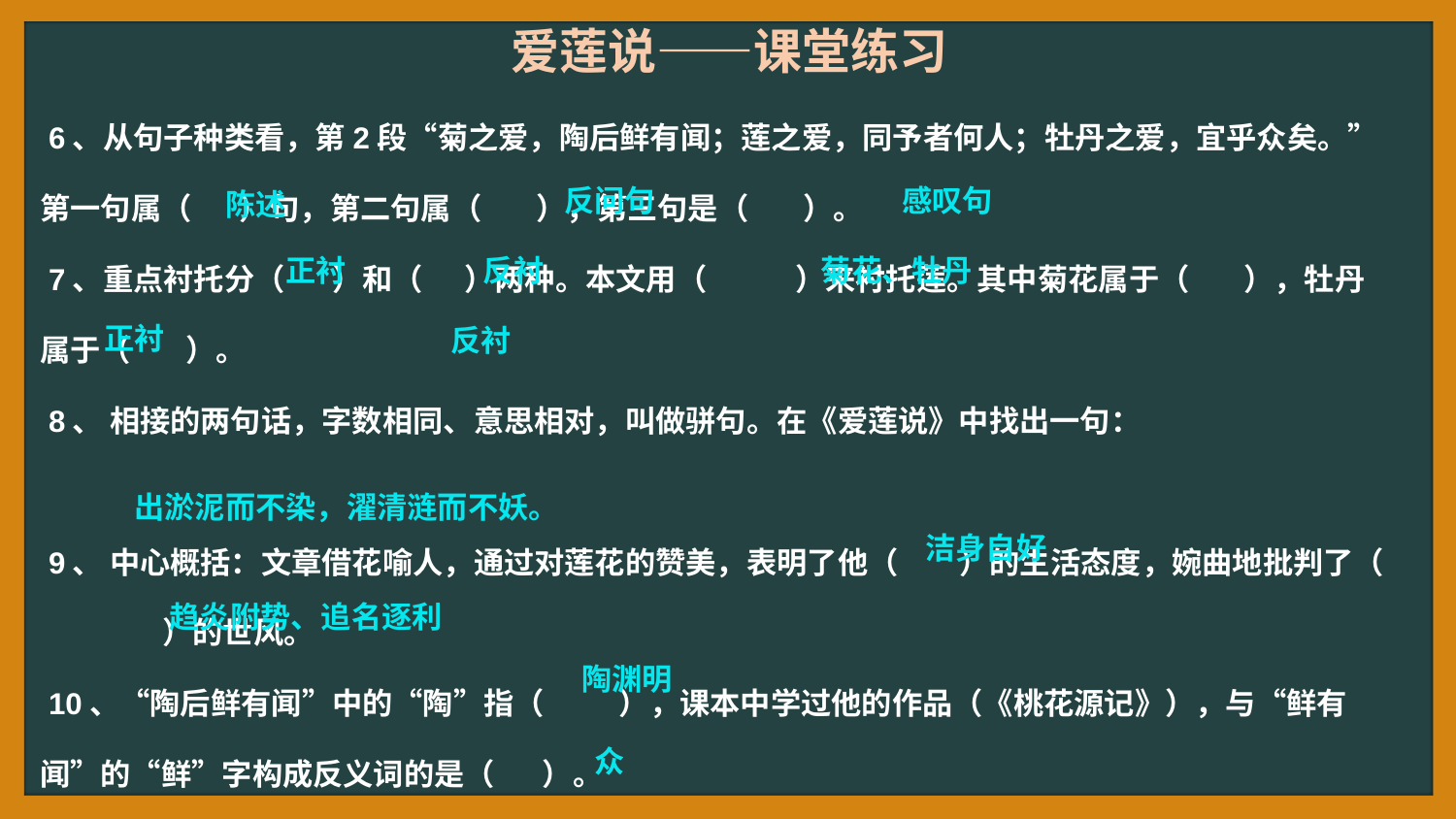

爱莲说——课堂练习
 6、从句子种类看，第2段“菊之爱，陶后鲜有闻；莲之爱，同予者何人；牡丹之爱，宜乎众矣。”第一句属（       ）句，第二句属（        ），第三句是（        ）。
 7、重点衬托分（       ）和（      ）两种。本文用（             ）来衬托莲。其中菊花属于（        ），牡丹属于（        ）。
 8、 相接的两句话，字数相同、意思相对，叫做骈句。在《爱莲说》中找出一句：

 9、 中心概括：文章借花喻人，通过对莲花的赞美，表明了他（         ）的生活态度，婉曲地批判了（                    ）的世风。
 10、“陶后鲜有闻”中的“陶”指（           ），课本中学过他的作品（《桃花源记》），与“鲜有闻”的“鲜”字构成反义词的是（       ）。
反问句
感叹句
陈述
反衬
菊花、牡丹
正衬
正衬
反衬
出淤泥而不染，濯清涟而不妖。
洁身自好
趋炎附势、追名逐利
陶渊明
众